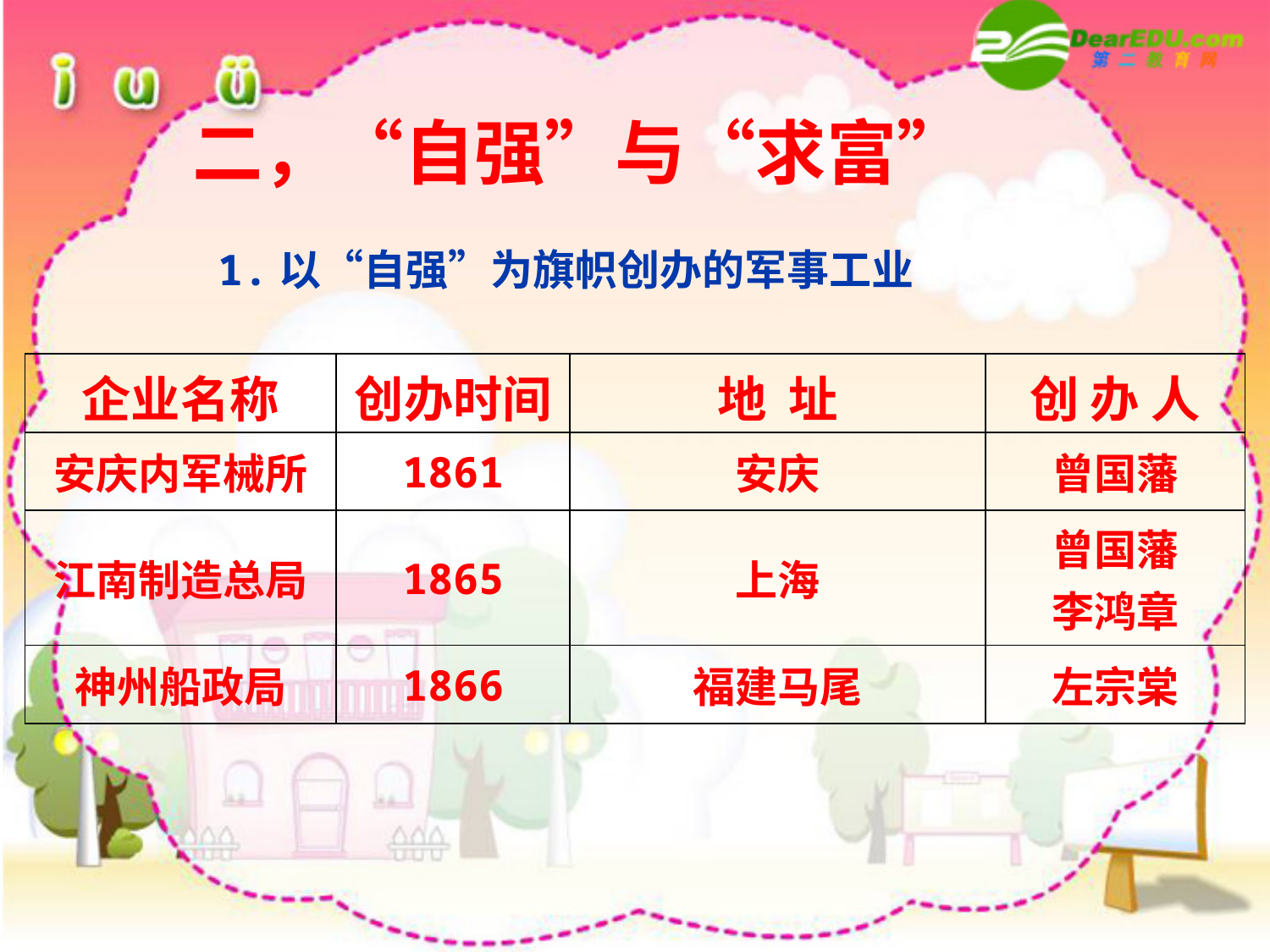

二，“自强”与“求富”

 1.以“自强”为旗帜创办的军事工业

| 企业名称 | 创办时间 | 地 址 | 创 办 人 |
| --- | --- | --- | --- |
| 安庆内军械所 | 1861 | 安庆 | 曾国藩 |
| 江南制造总局 | 1865 | 上海 | 曾国藩 李鸿章 |
| 神州船政局 | 1866 | 福建马尾 | 左宗棠 |